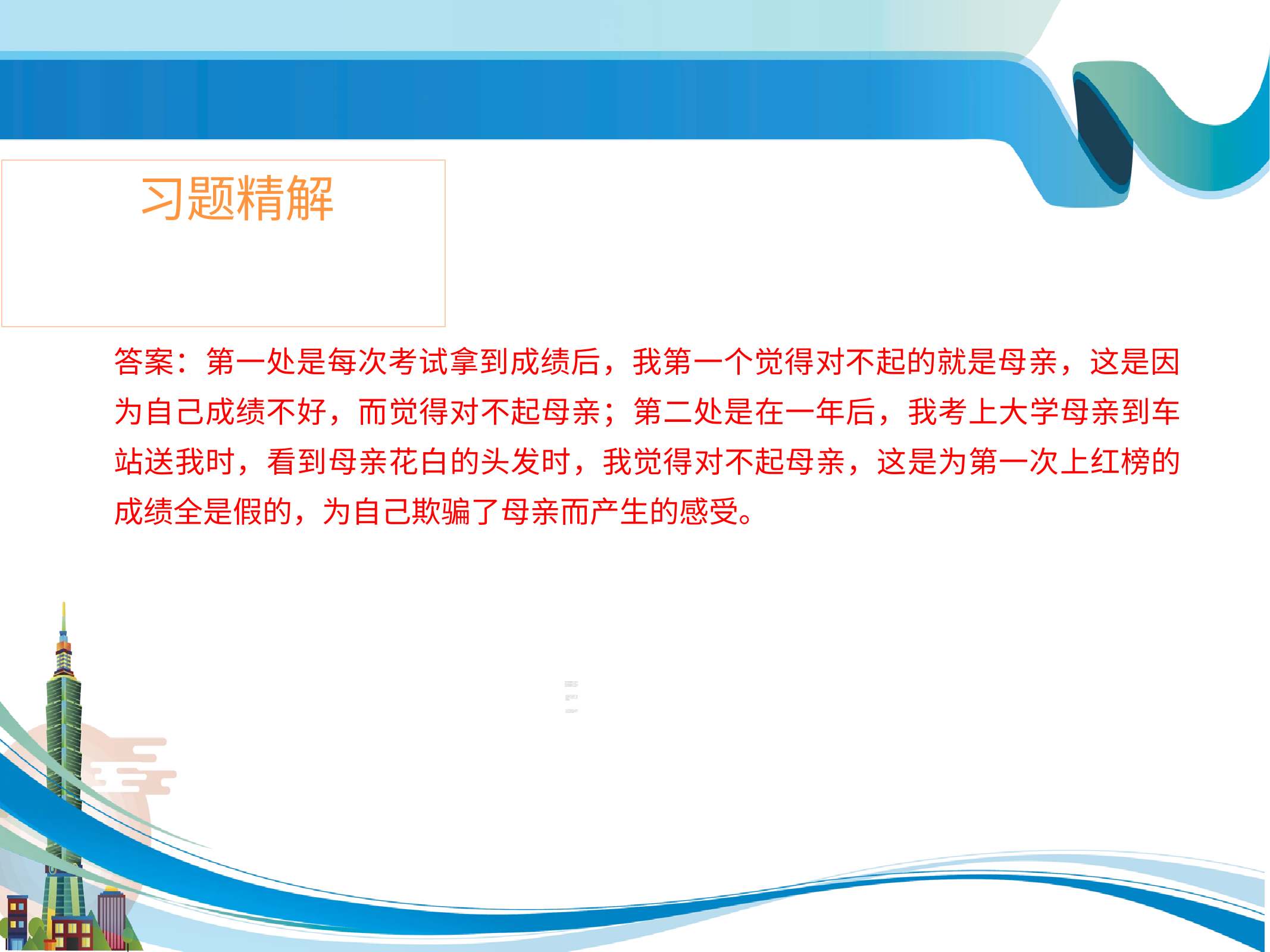

# 习题精解
答案：第一处是每次考试拿到成绩后，我第一个觉得对不起的就是母亲，这是因 为自己成绩不好，而觉得对不起母亲；第二处是在一年后，我考上大学母亲到车 站送我时，看到母亲花白的头发时，我觉得对不起母亲，这是为第一次上红榜的 成绩全是假的，为自己欺骗了母亲而产生的感受。